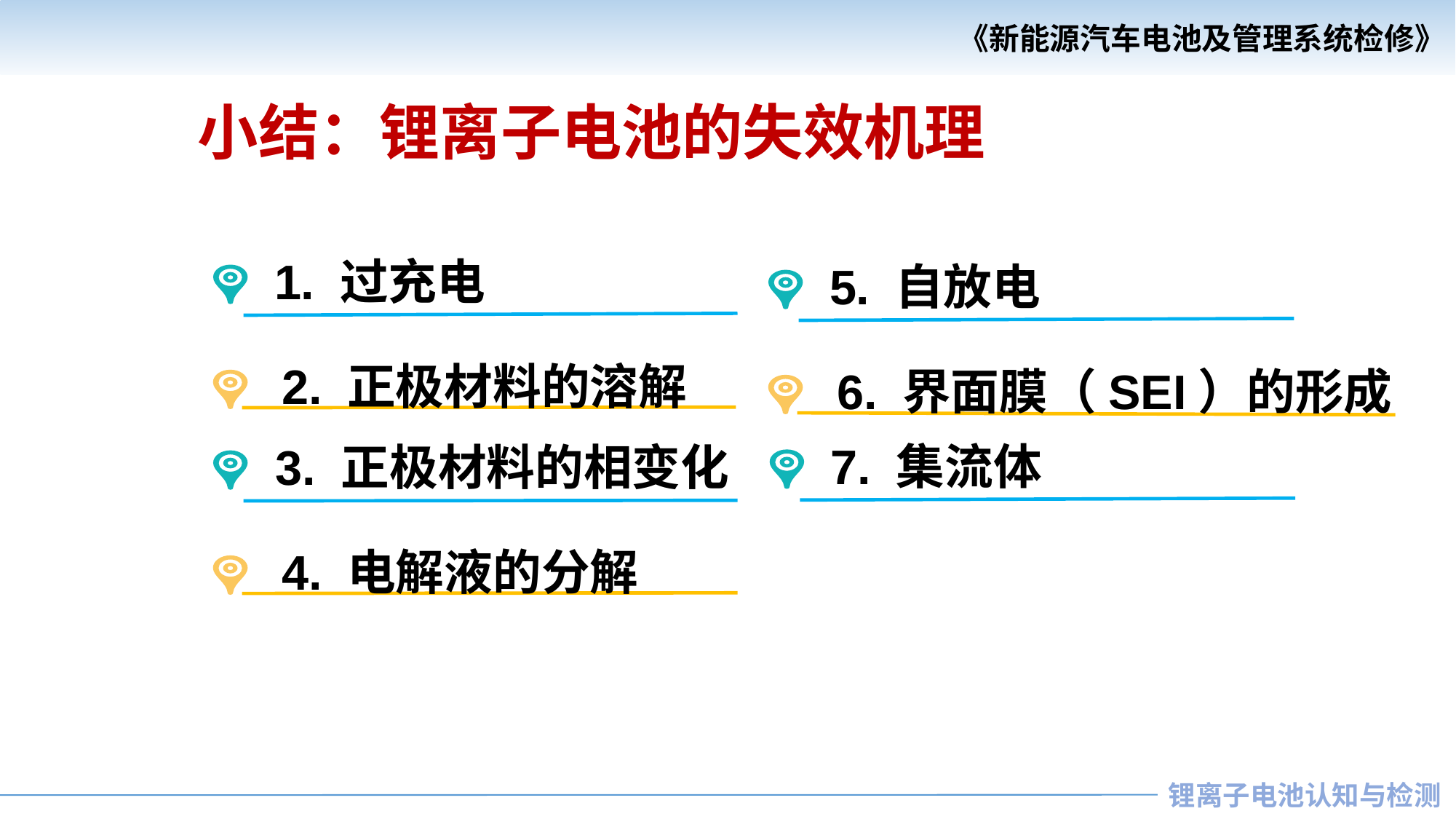

小结：锂离子电池的失效机理
1. 过充电
5. 自放电

2. 正极材料的溶解
6. 界面膜（SEI）的形成

7. 集流体
3. 正极材料的相变化

4. 电解液的分解